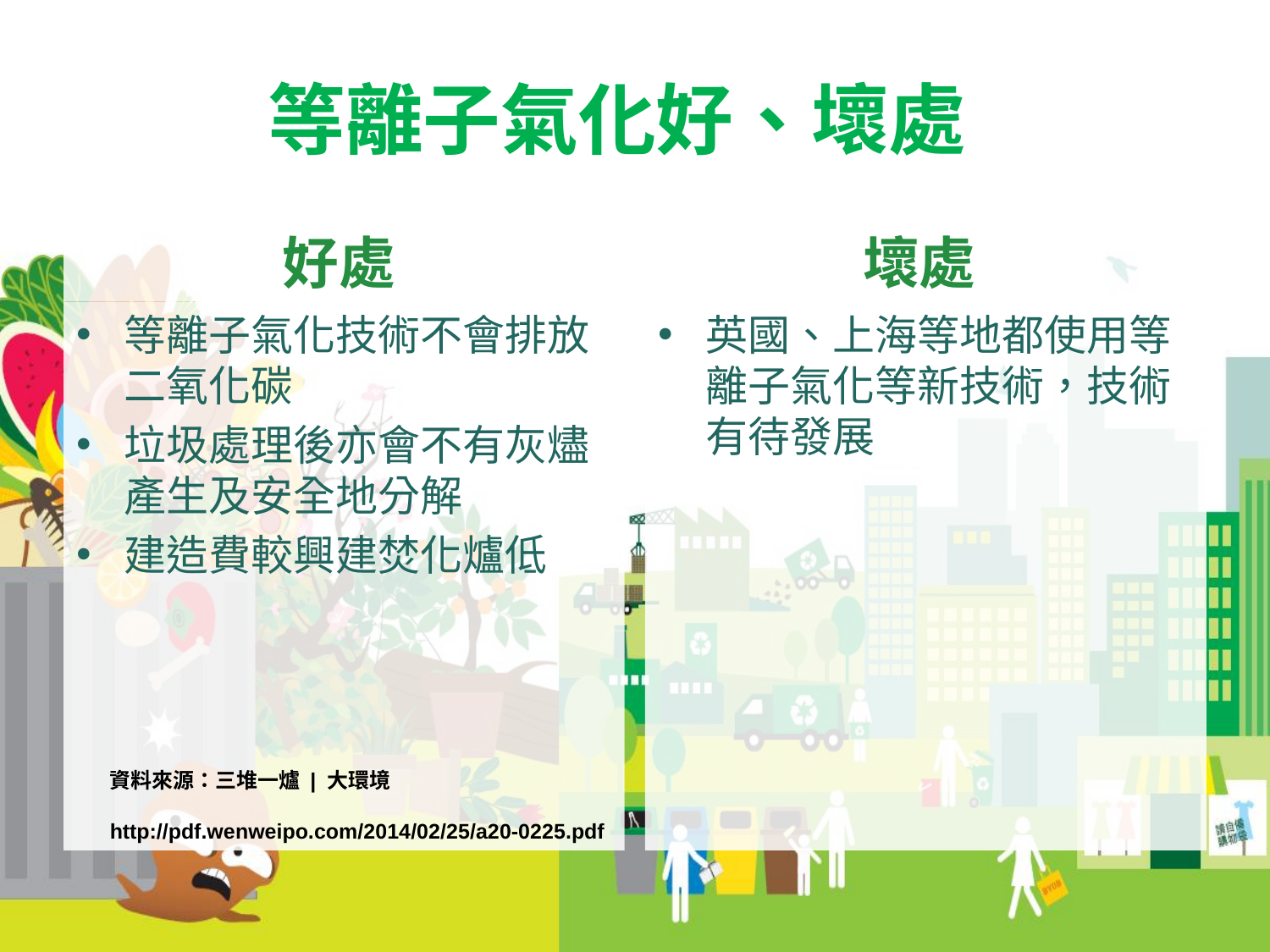

# 等離子氣化好、壞處
好處
壞處
等離子氣化技術不會排放二氧化碳
垃圾處理後亦會不有灰燼產生及安全地分解
建造費較興建焚化爐低

英國、上海等地都使用等離子氣化等新技術，技術有待發展
資料來源：三堆一爐 | 大環境

http://pdf.wenweipo.com/2014/02/25/a20-0225.pdf